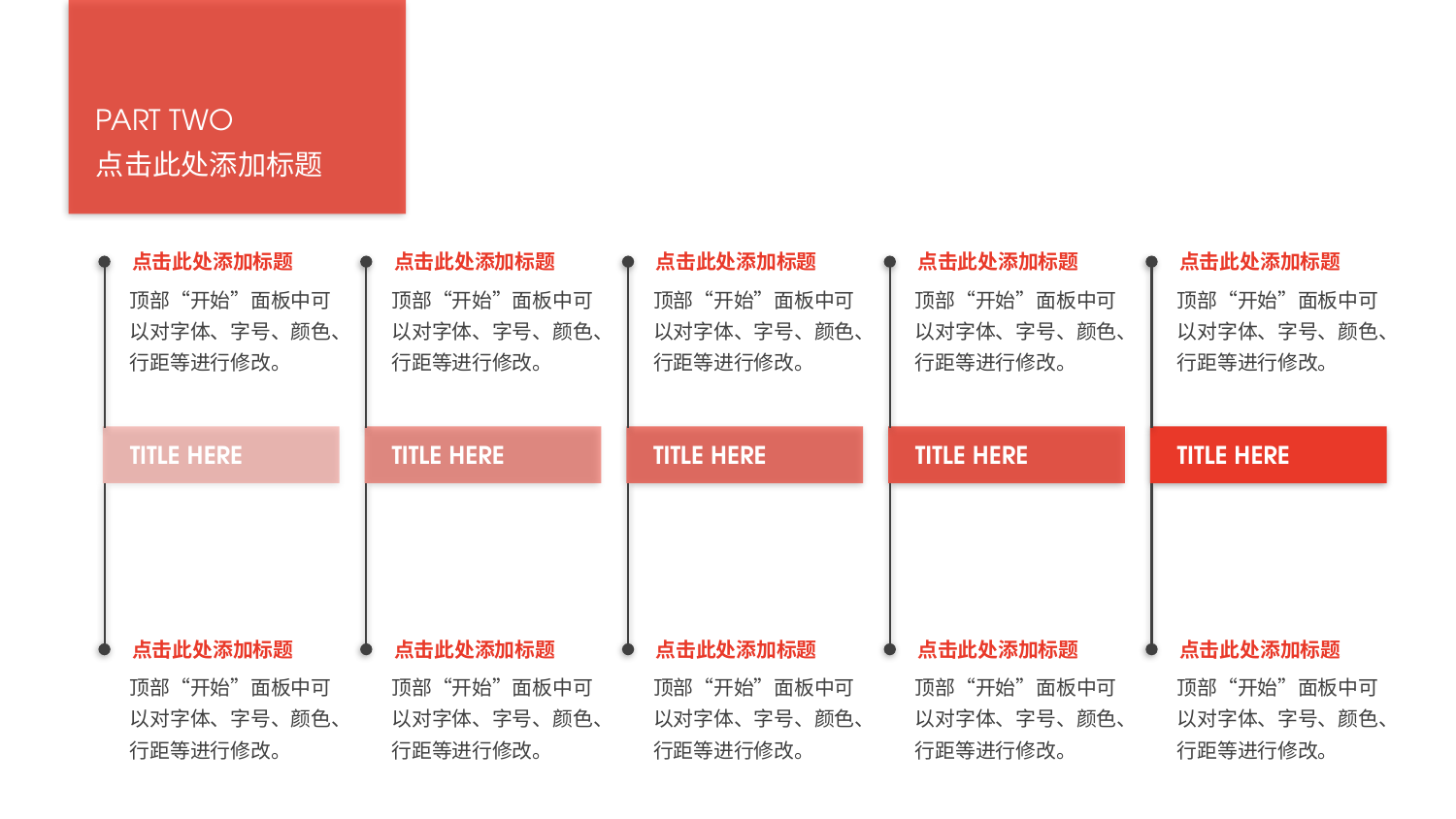

PART TWO
点击此处添加标题
点击此处添加标题
点击此处添加标题
点击此处添加标题
点击此处添加标题
点击此处添加标题
顶部“开始”面板中可以对字体、字号、颜色、行距等进行修改。
顶部“开始”面板中可以对字体、字号、颜色、行距等进行修改。
顶部“开始”面板中可以对字体、字号、颜色、行距等进行修改。
顶部“开始”面板中可以对字体、字号、颜色、行距等进行修改。
顶部“开始”面板中可以对字体、字号、颜色、行距等进行修改。

TITLE HERE
TITLE HERE
TITLE HERE
TITLE HERE
TITLE HERE
点击此处添加标题
点击此处添加标题
点击此处添加标题
点击此处添加标题
点击此处添加标题
顶部“开始”面板中可以对字体、字号、颜色、行距等进行修改。
顶部“开始”面板中可以对字体、字号、颜色、行距等进行修改。
顶部“开始”面板中可以对字体、字号、颜色、行距等进行修改。
顶部“开始”面板中可以对字体、字号、颜色、行距等进行修改。
顶部“开始”面板中可以对字体、字号、颜色、行距等进行修改。